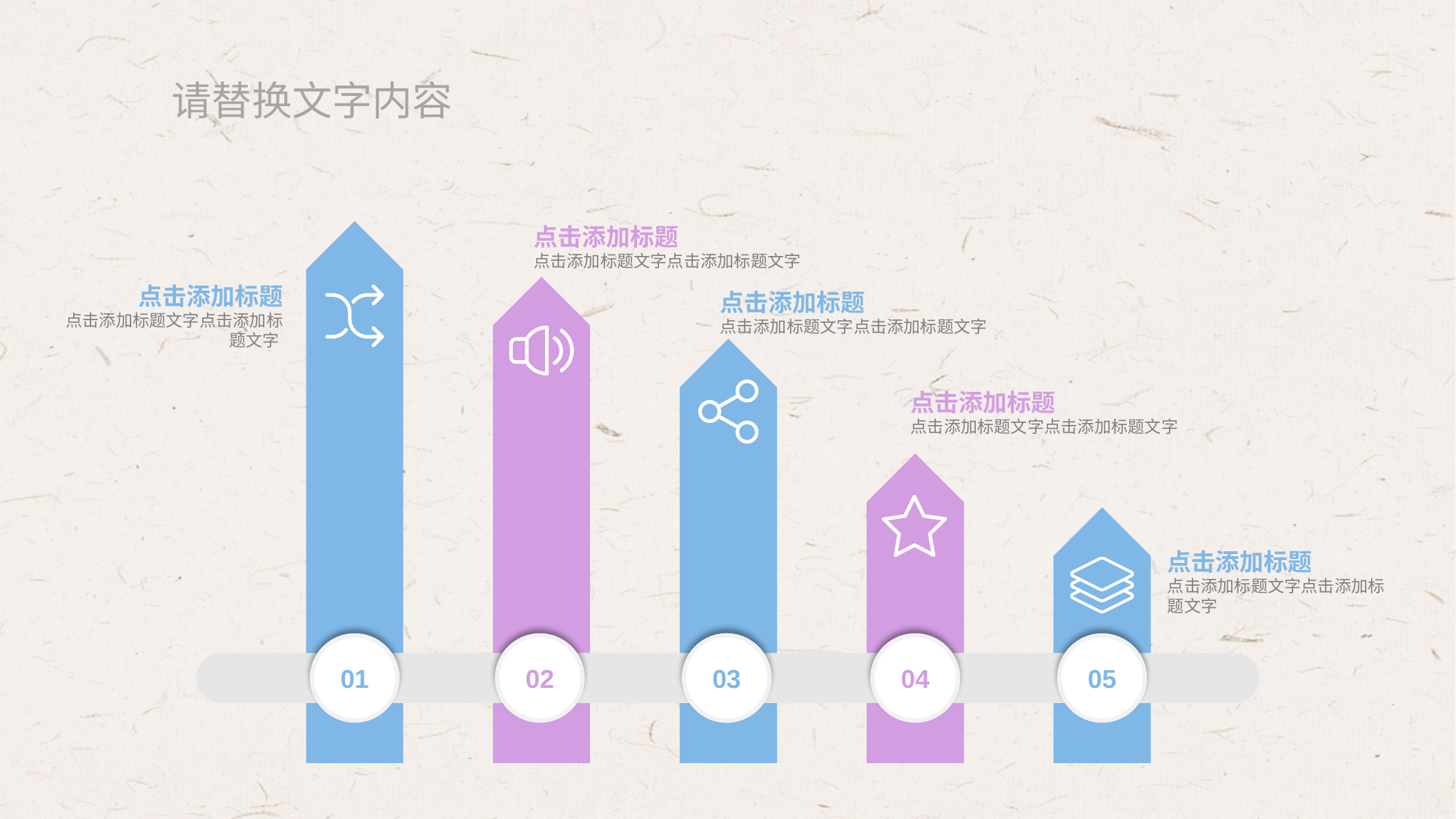

请替换文字内容
点击添加标题
点击添加标题文字点击添加标题文字
点击添加标题
点击添加标题文字点击添加标题文字

点击添加标题
点击添加标题文字点击添加标题文字

点击添加标题
点击添加标题文字点击添加标题文字

点击添加标题
点击添加标题文字点击添加标题文字

03
01
02
04
05